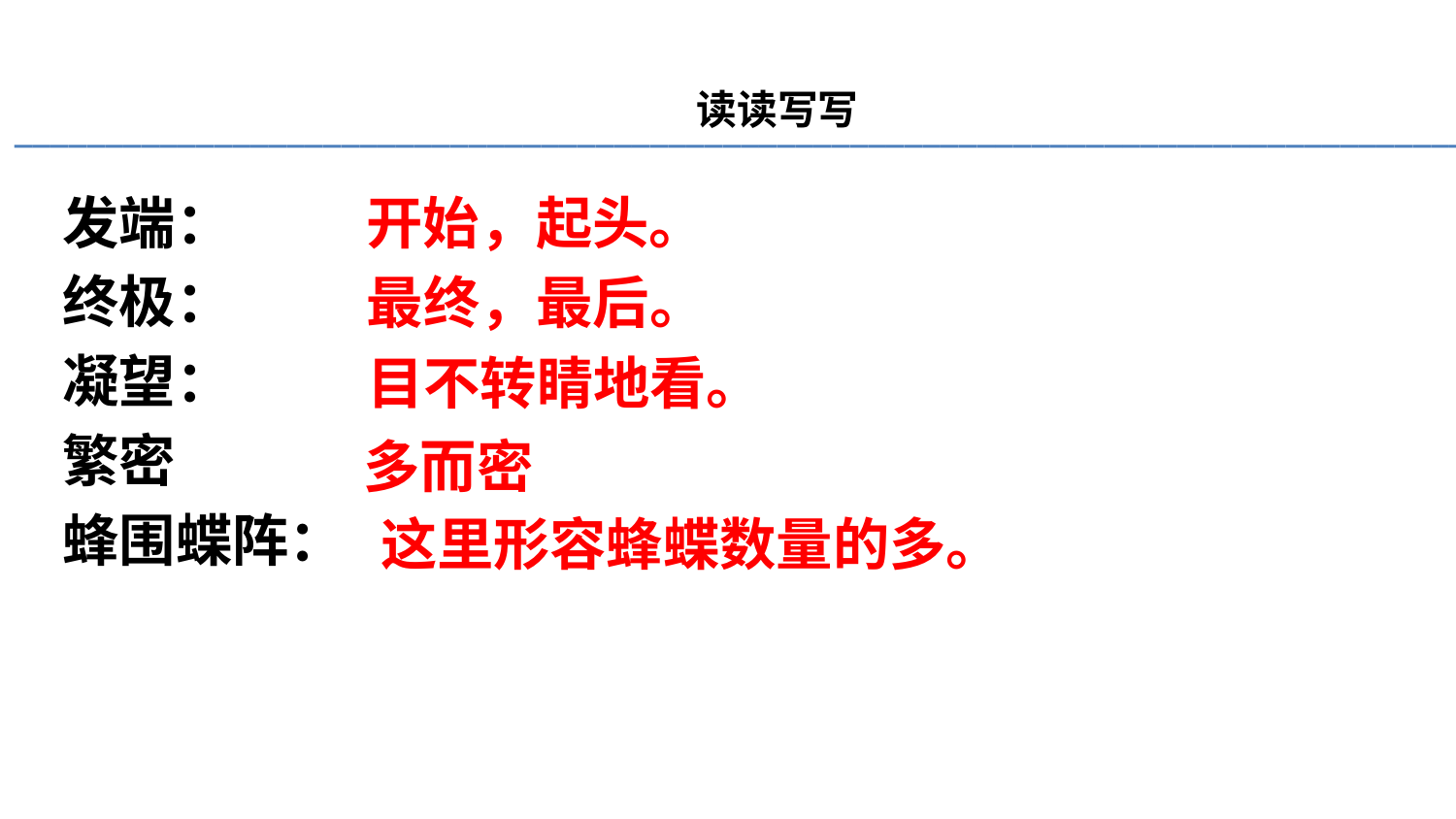

读读写写
________________________________________________________________________________
开始，起头。
发端：
终极：
凝望：
繁密
蜂围蝶阵：
最终，最后。
目不转睛地看。
多而密
这里形容蜂蝶数量的多。